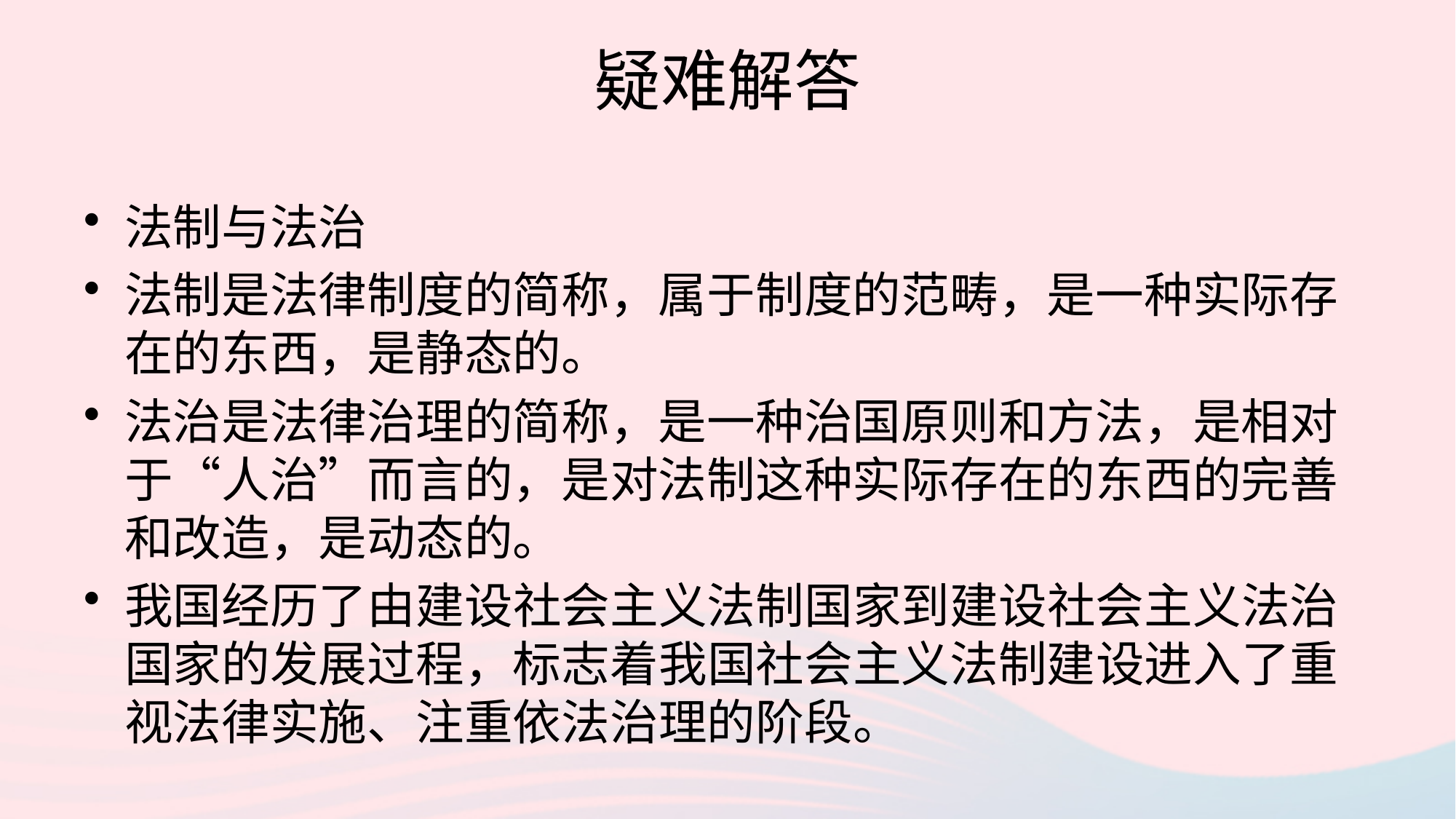

# 疑难解答
法制与法治
法制是法律制度的简称，属于制度的范畴，是一种实际存在的东西，是静态的。
法治是法律治理的简称，是一种治国原则和方法，是相对于“人治”而言的，是对法制这种实际存在的东西的完善和改造，是动态的。
我国经历了由建设社会主义法制国家到建设社会主义法治国家的发展过程，标志着我国社会主义法制建设进入了重视法律实施、注重依法治理的阶段。